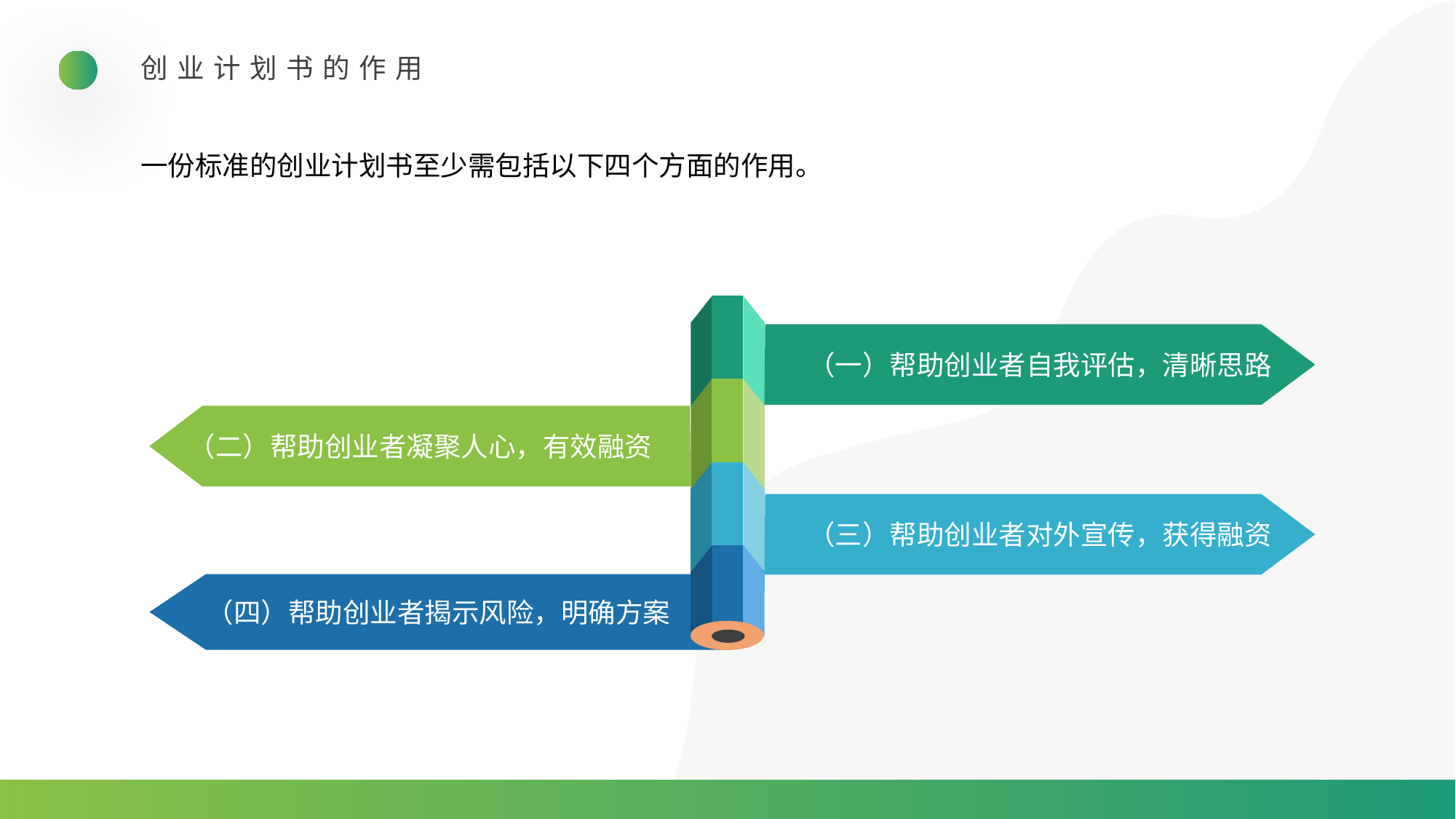

创业计划书的作用
一份标准的创业计划书至少需包括以下四个方面的作用。

（一）帮助创业者自我评估，清晰思路

（二）帮助创业者凝聚人心，有效融资

（三）帮助创业者对外宣传，获得融资

（四）帮助创业者揭示风险，明确方案